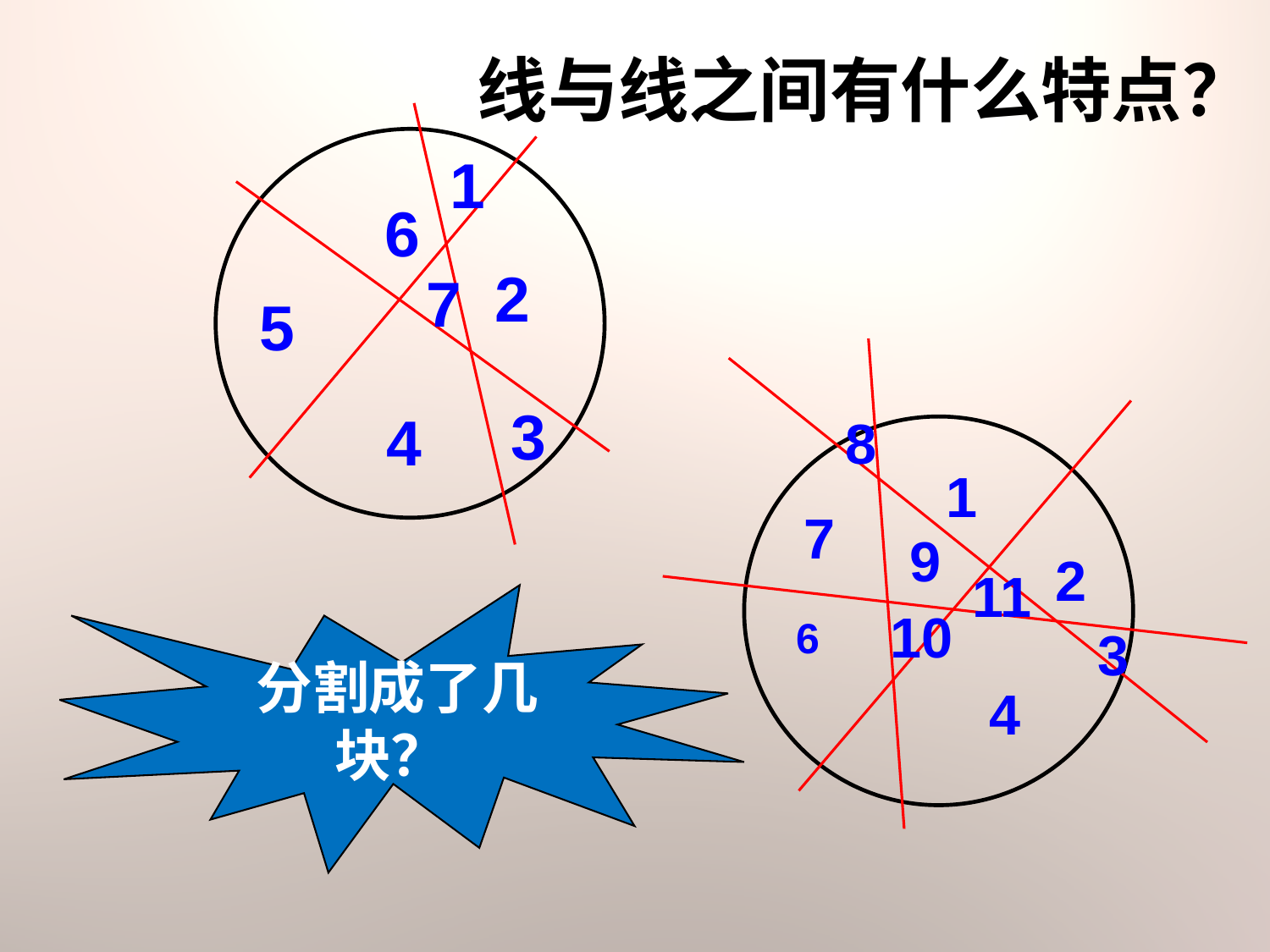

线与线之间有什么特点？

1

6
2
7
5

3
4

8

1
7
9
2
11

分割成了几块？
10
6
3
4